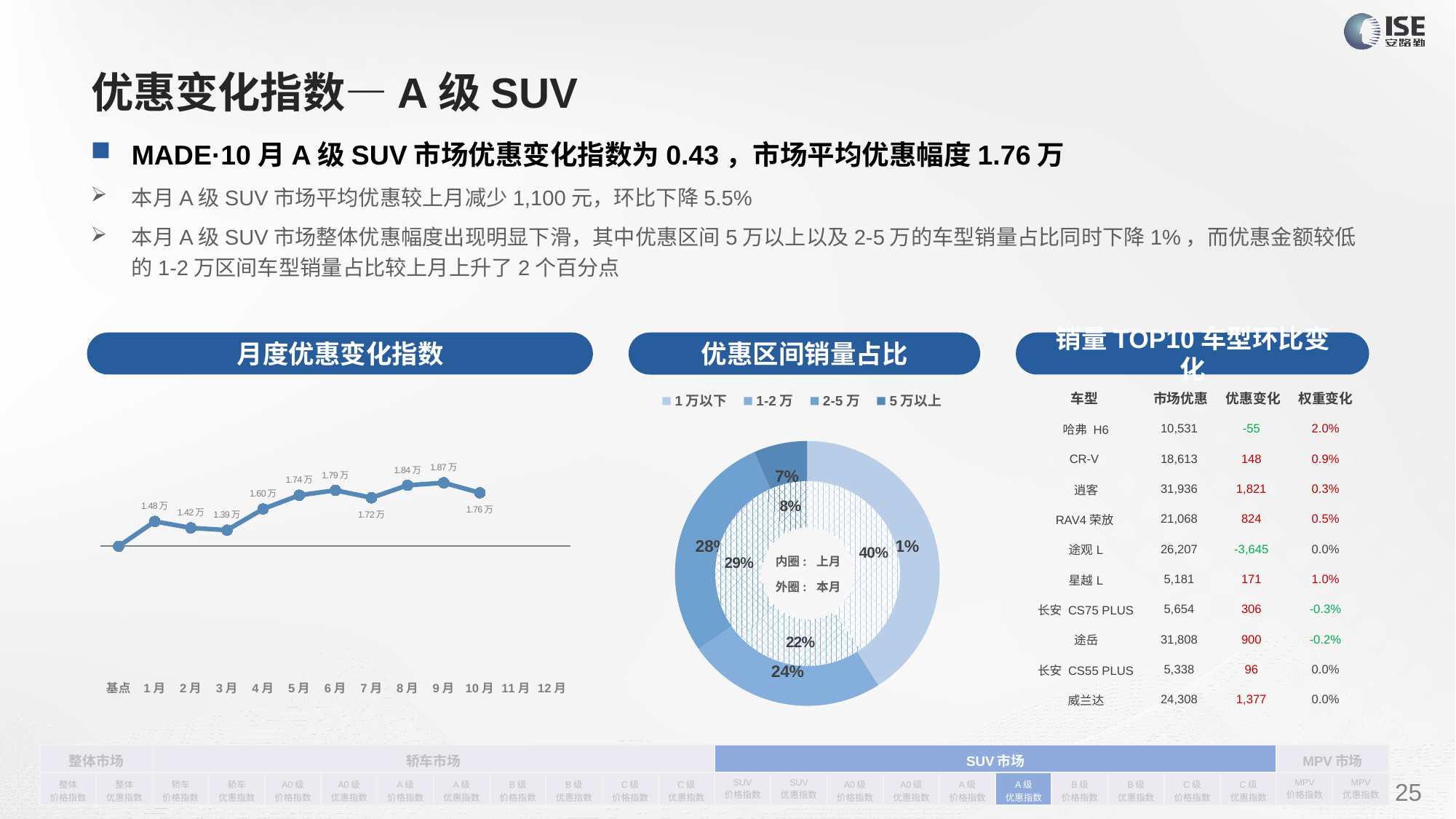

# 优惠变化指数—A级SUV
MADE·10月A级SUV市场优惠变化指数为0.43，市场平均优惠幅度1.76万
本月A级SUV市场平均优惠较上月减少1,100元，环比下降5.5%
本月A级SUV市场整体优惠幅度出现明显下滑，其中优惠区间5万以上以及2-5万的车型销量占比同时下降1%，而优惠金额较低的1-2万区间车型销量占比较上月上升了2个百分点
月度优惠变化指数

销量TOP10车型环比变化

优惠区间销量占比

| 车型 | 市场优惠 | 优惠变化 | 权重变化 |
| --- | --- | --- | --- |
| 哈弗 H6 | 10,531 | -55 | 2.0% |
| CR-V | 18,613 | 148 | 0.9% |
| 逍客 | 31,936 | 1,821 | 0.3% |
| RAV4荣放 | 21,068 | 824 | 0.5% |
| 途观L | 26,207 | -3,645 | 0.0% |
| 星越L | 5,181 | 171 | 1.0% |
| 长安 CS75 PLUS | 5,654 | 306 | -0.3% |
| 途岳 | 31,808 | 900 | -0.2% |
| 长安 CS55 PLUS | 5,338 | 96 | 0.0% |
| 威兰达 | 24,308 | 1,377 | 0.0% |

### Chart

| Category | 销量 |
|---|---|
| 1万以下 | 172959.0 |
| 1-2万 | 102646.0 |
| 2-5万 | 118589.0 |
| 5万以上 | 27621.0 |

### Chart

| Category | Y2022 |
|---|---|
| 基点 | 0.0 |
| 1月 | 0.2 |
| 2月 | 0.14806462297662315 |
| 3月 | 0.13 |
| 4月 | 0.3 |
| 5月 | 0.41 |
| 6月 | 0.45 |
| 7月 | 0.39 |
| 8月 | 0.49 |
| 9月 | 0.51 |
| 10月 | 0.43 |
| 11月 | None |
| 12月 | None |

### Chart

| Category | 销量 |
|---|---|
| 1万以下 | 164755.0 |
| 1-2万 | 90899.0 |
| 2-5万 | 119518.0 |
| 5万以上 | 32182.0 |
内圈:  上月
外圈:  本月
| 整体市场 |  | 轿车市场 |  |  |  |  |  |  |  |  |  | SUV市场 |  |  |  |  |  |  |  |  |  | MPV市场 |  |
| --- | --- | --- | --- | --- | --- | --- | --- | --- | --- | --- | --- | --- | --- | --- | --- | --- | --- | --- | --- | --- | --- | --- | --- |
| 整体 价格指数 | 整体 优惠指数 | 轿车 价格指数 | 轿车 优惠指数 | A0级 价格指数 | A0级 优惠指数 | A级 价格指数 | A级 优惠指数 | B级 价格指数 | B级 优惠指数 | C级 价格指数 | C级 优惠指数 | SUV 价格指数 | SUV 优惠指数 | A0级 价格指数 | A0级 优惠指数 | A级 价格指数 | A级 优惠指数 | B级 价格指数 | B级 优惠指数 | C级 价格指数 | C级 优惠指数 | MPV 价格指数 | MPV 优惠指数 |
请在插入菜单—页眉和页脚中修改此 文本
25